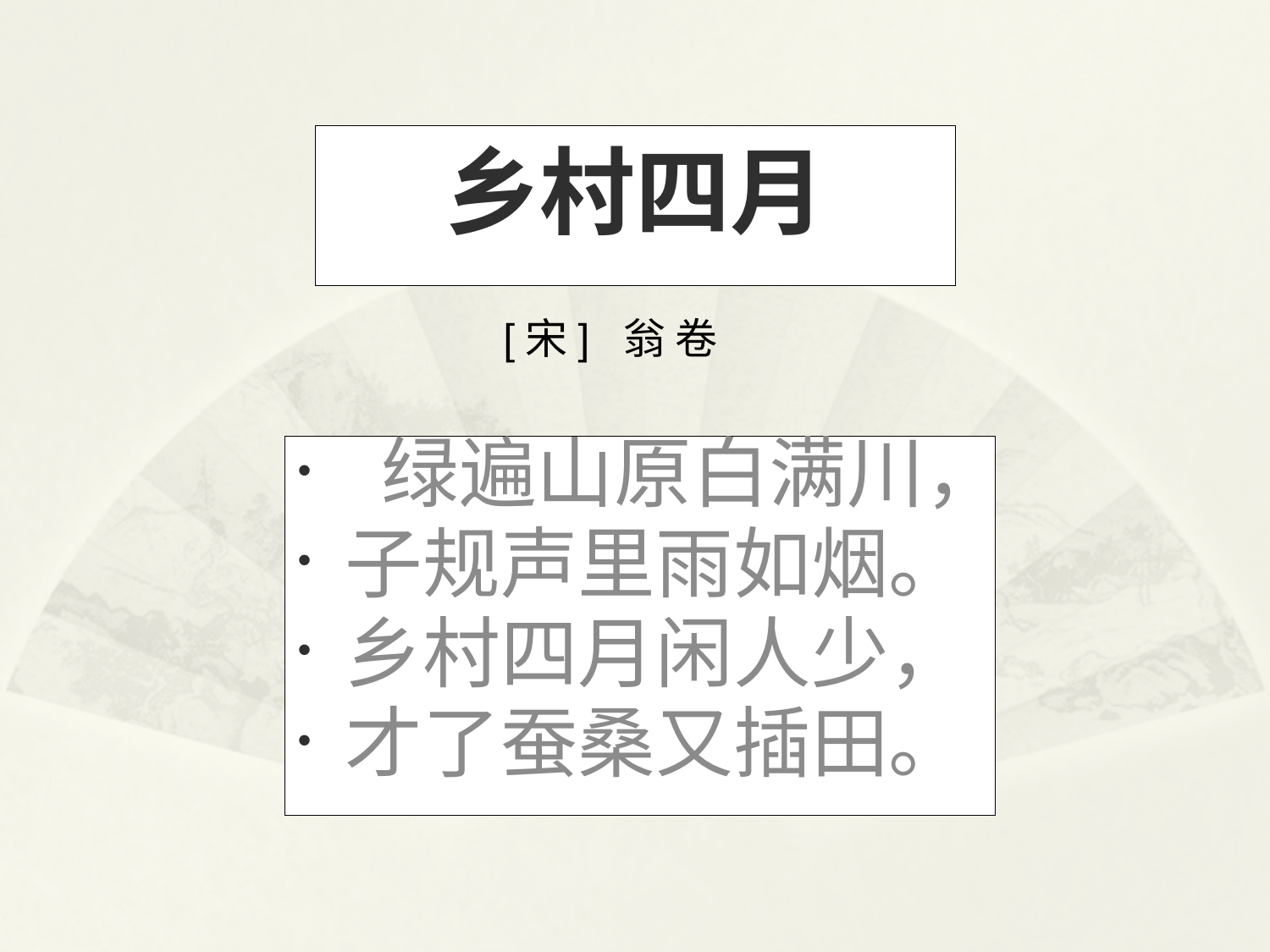

# 乡村四月
[宋]  翁 卷
 绿遍山原白满川，
子规声里雨如烟。
乡村四月闲人少，
才了蚕桑又插田。